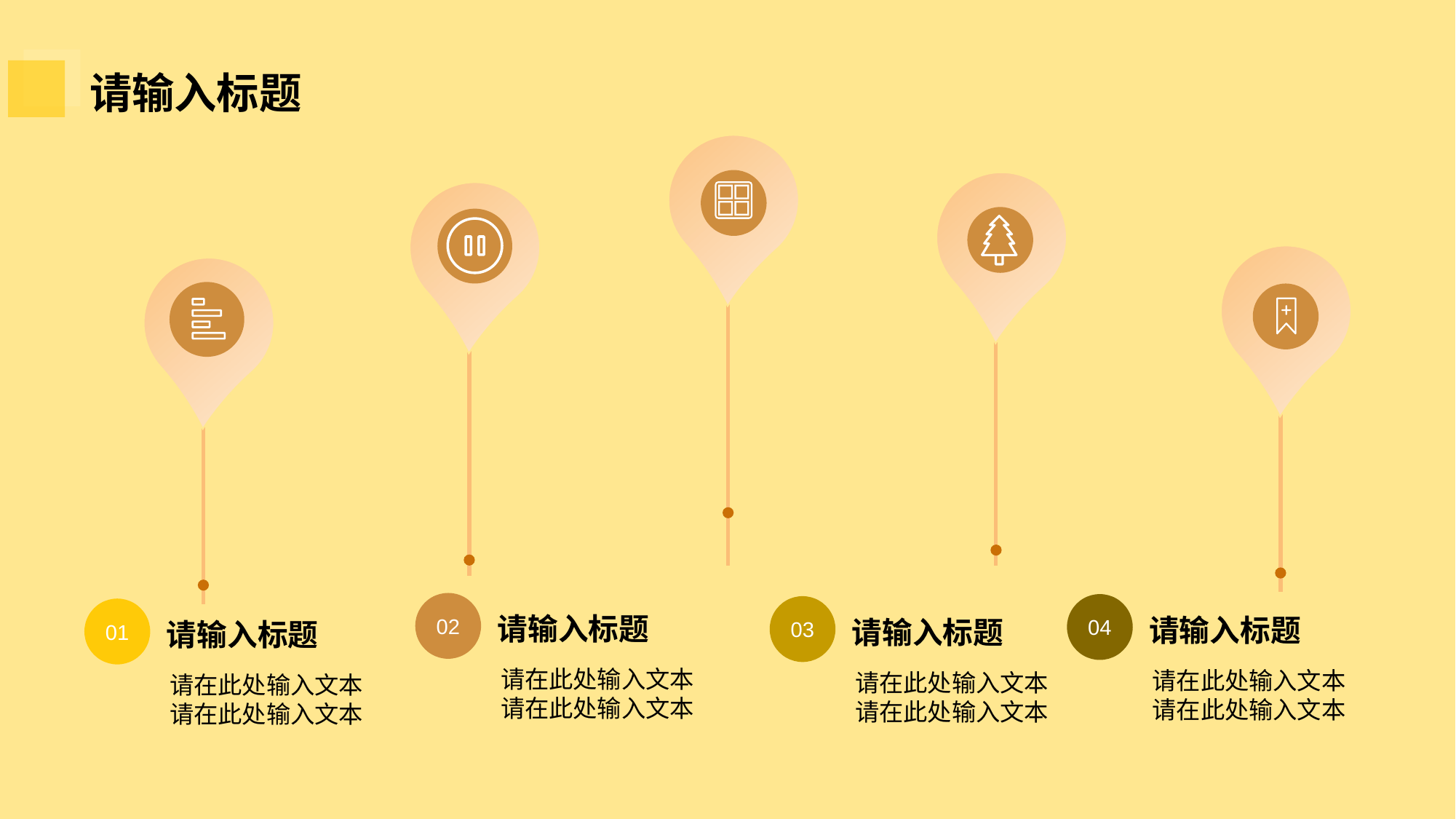

# 请输入标题

02
请输入标题
请在此处输入文本
请在此处输入文本
04
请输入标题
请在此处输入文本
请在此处输入文本
03
请输入标题
请在此处输入文本
请在此处输入文本
01
请输入标题
请在此处输入文本
请在此处输入文本